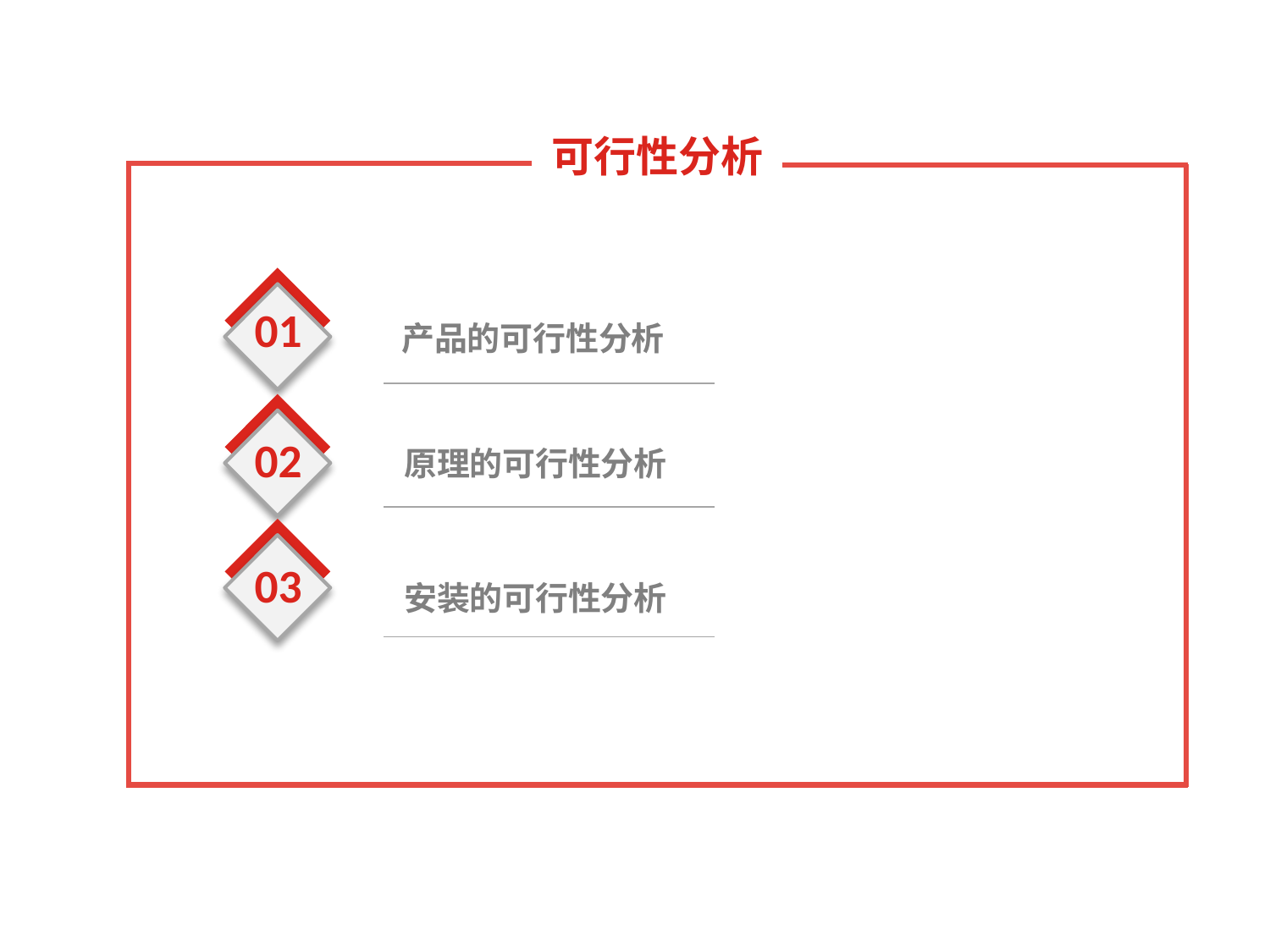

可行性分析

01
产品的可行性分析

02
原理的可行性分析

03
安装的可行性分析